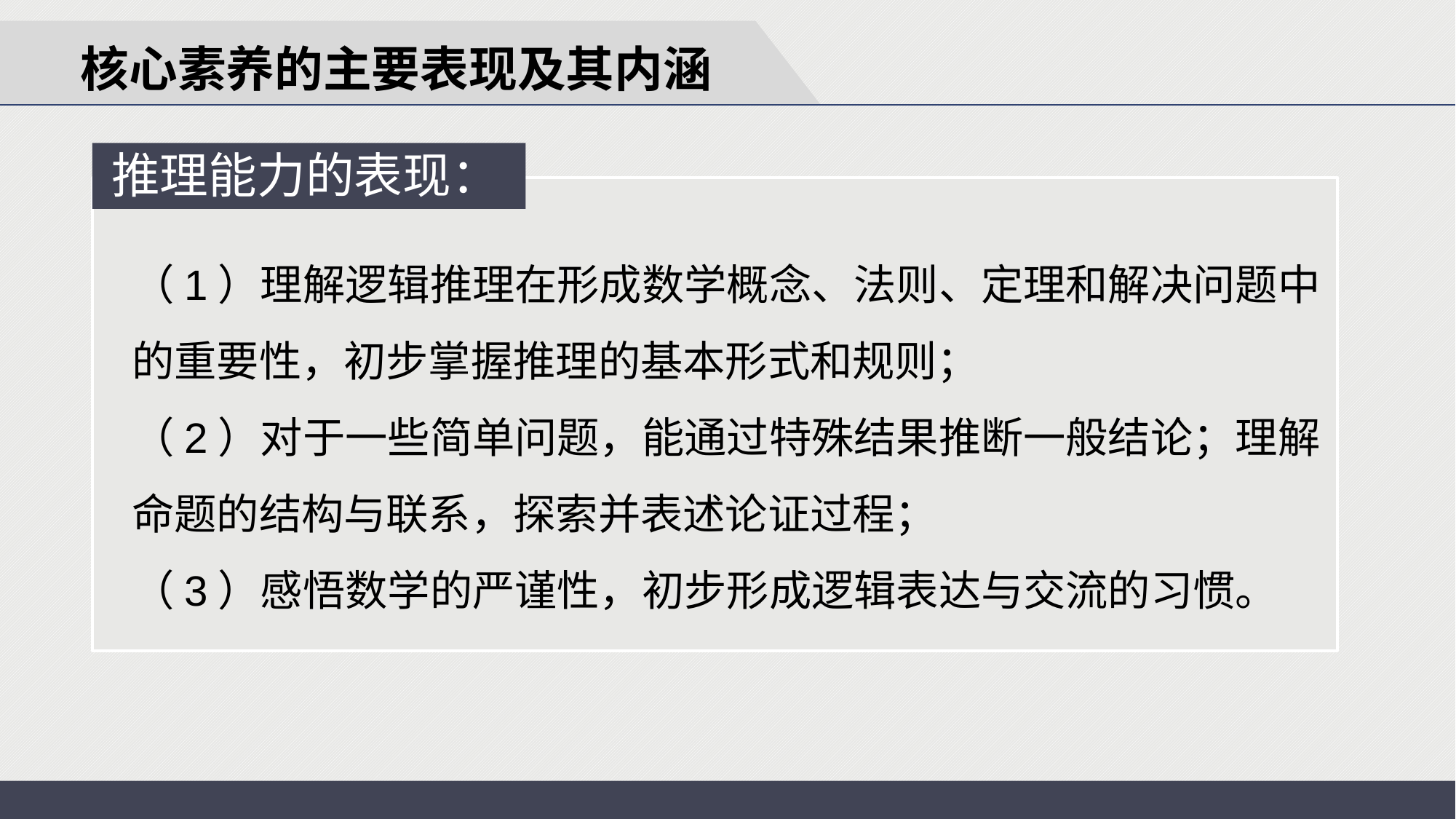

核心素养的主要表现及其内涵
推理能力的表现：

（1）理解逻辑推理在形成数学概念、法则、定理和解决问题中的重要性，初步掌握推理的基本形式和规则；
（2）对于一些简单问题，能通过特殊结果推断一般结论；理解命题的结构与联系，探索并表述论证过程；
（3）感悟数学的严谨性，初步形成逻辑表达与交流的习惯。